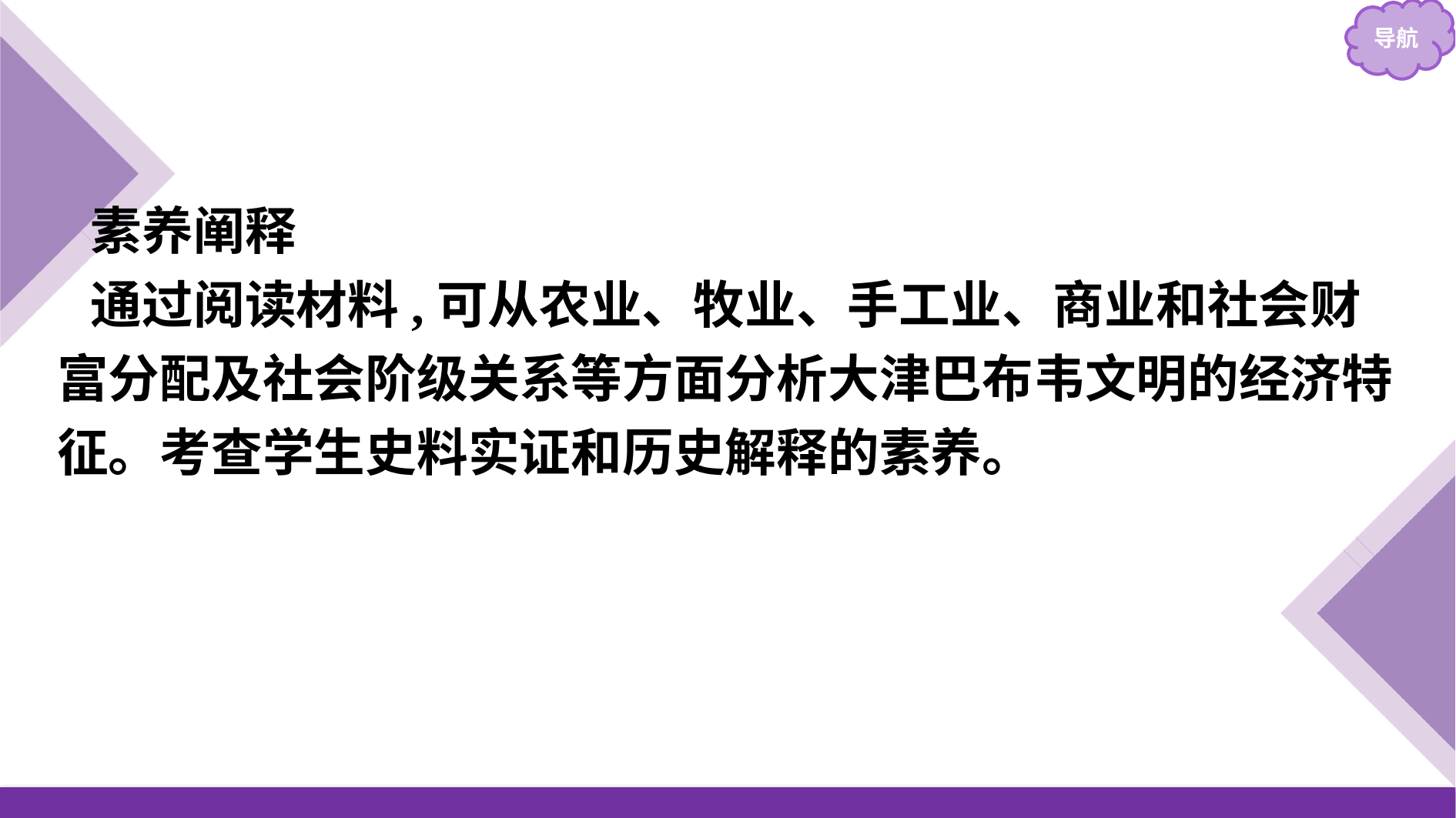

素养阐释
通过阅读材料,可从农业、牧业、手工业、商业和社会财富分配及社会阶级关系等方面分析大津巴布韦文明的经济特征。考查学生史料实证和历史解释的素养。